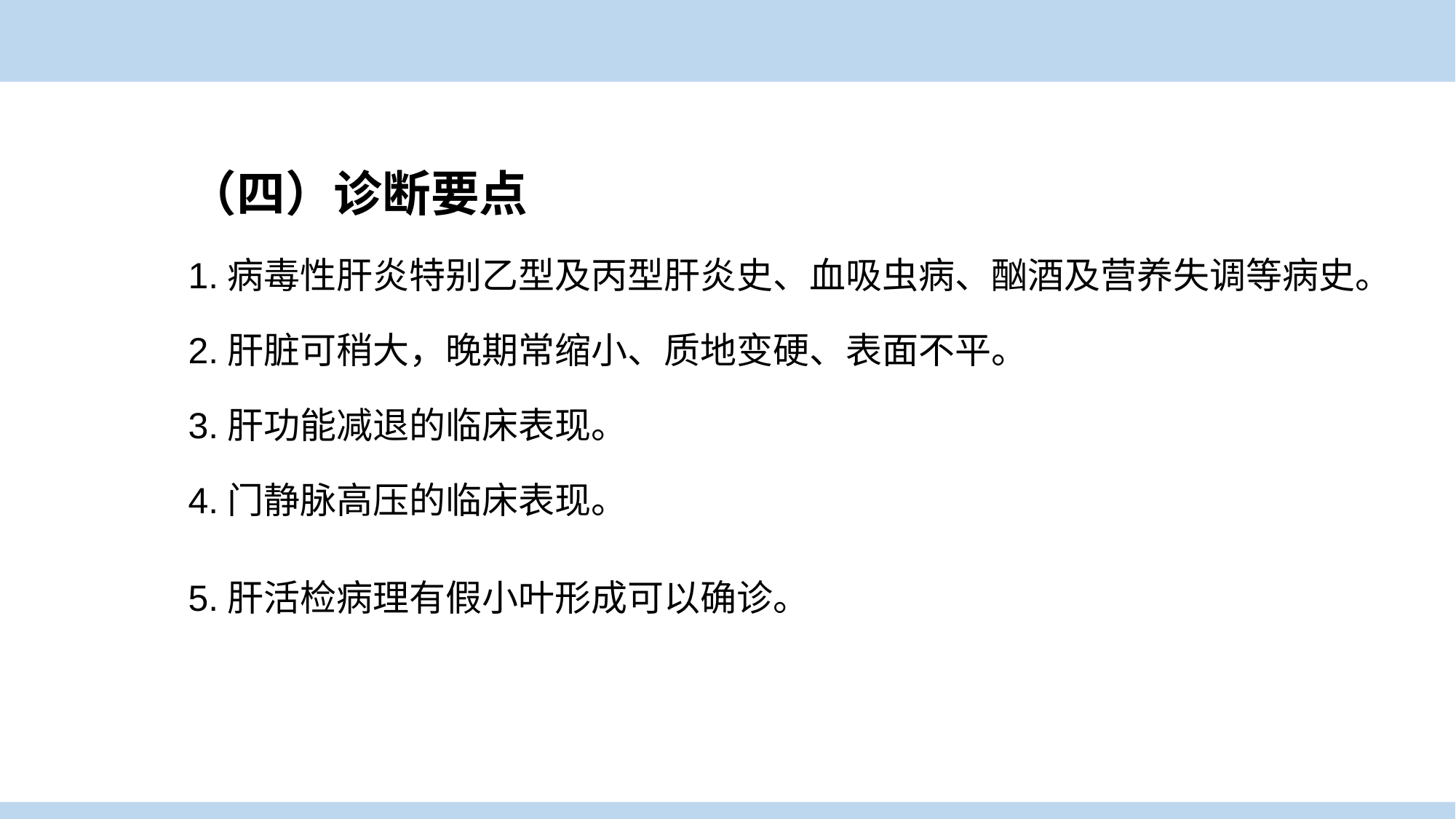

（四）诊断要点
1.病毒性肝炎特别乙型及丙型肝炎史、血吸虫病、酗酒及营养失调等病史。
2.肝脏可稍大，晚期常缩小、质地变硬、表面不平。
3.肝功能减退的临床表现。
4.门静脉高压的临床表现。
5.肝活检病理有假小叶形成可以确诊。